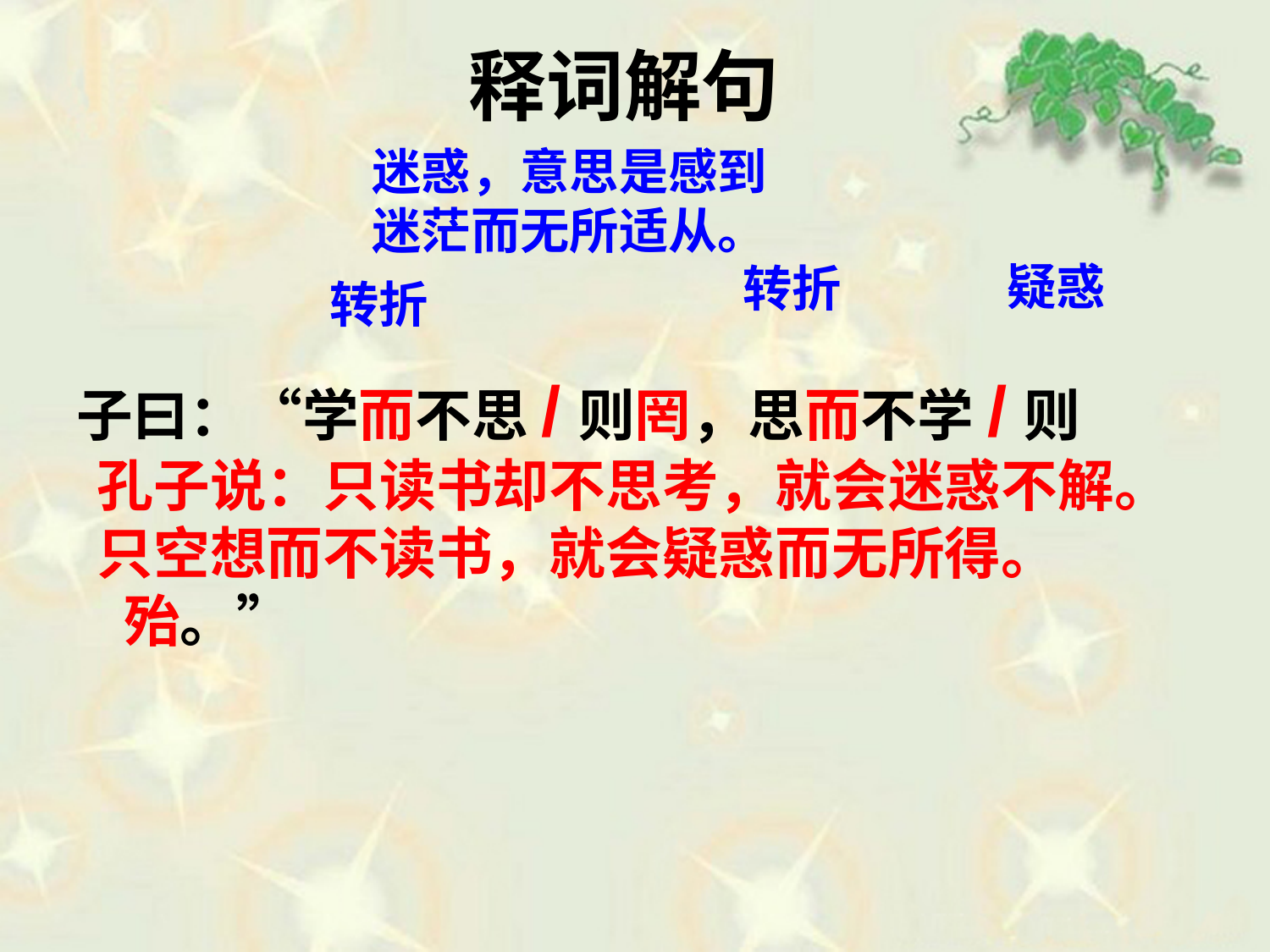

# 释词解句
迷惑，意思是感到迷茫而无所适从。
子曰：“学而不思/则罔，思而不学/则殆。”

疑惑
转折
转折
孔子说：只读书却不思考，就会迷惑不解。只空想而不读书，就会疑惑而无所得。